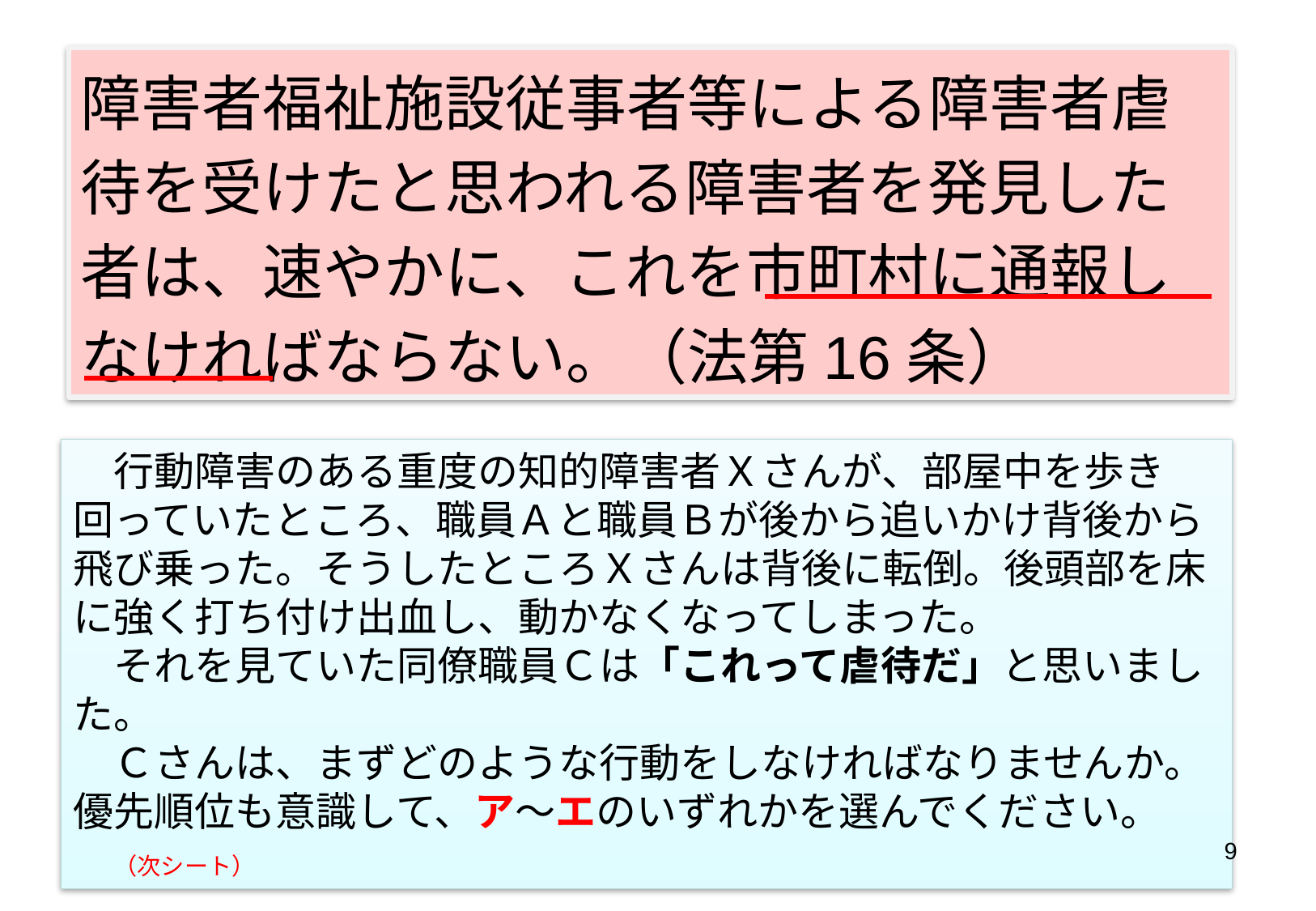

障害者福祉施設従事者等による障害者虐待を受けたと思われる障害者を発見した者は、速やかに、これを市町村に通報しなければならない。（法第16条）
　行動障害のある重度の知的障害者Ｘさんが、部屋中を歩き回っていたところ、職員Ａと職員Ｂが後から追いかけ背後から飛び乗った。そうしたところＸさんは背後に転倒。後頭部を床に強く打ち付け出血し、動かなくなってしまった。
　それを見ていた同僚職員Ｃは「これって虐待だ」と思いました。
　Ｃさんは、まずどのような行動をしなければなりませんか。優先順位も意識して、ア～エのいずれかを選んでください。　　（次シート）
9